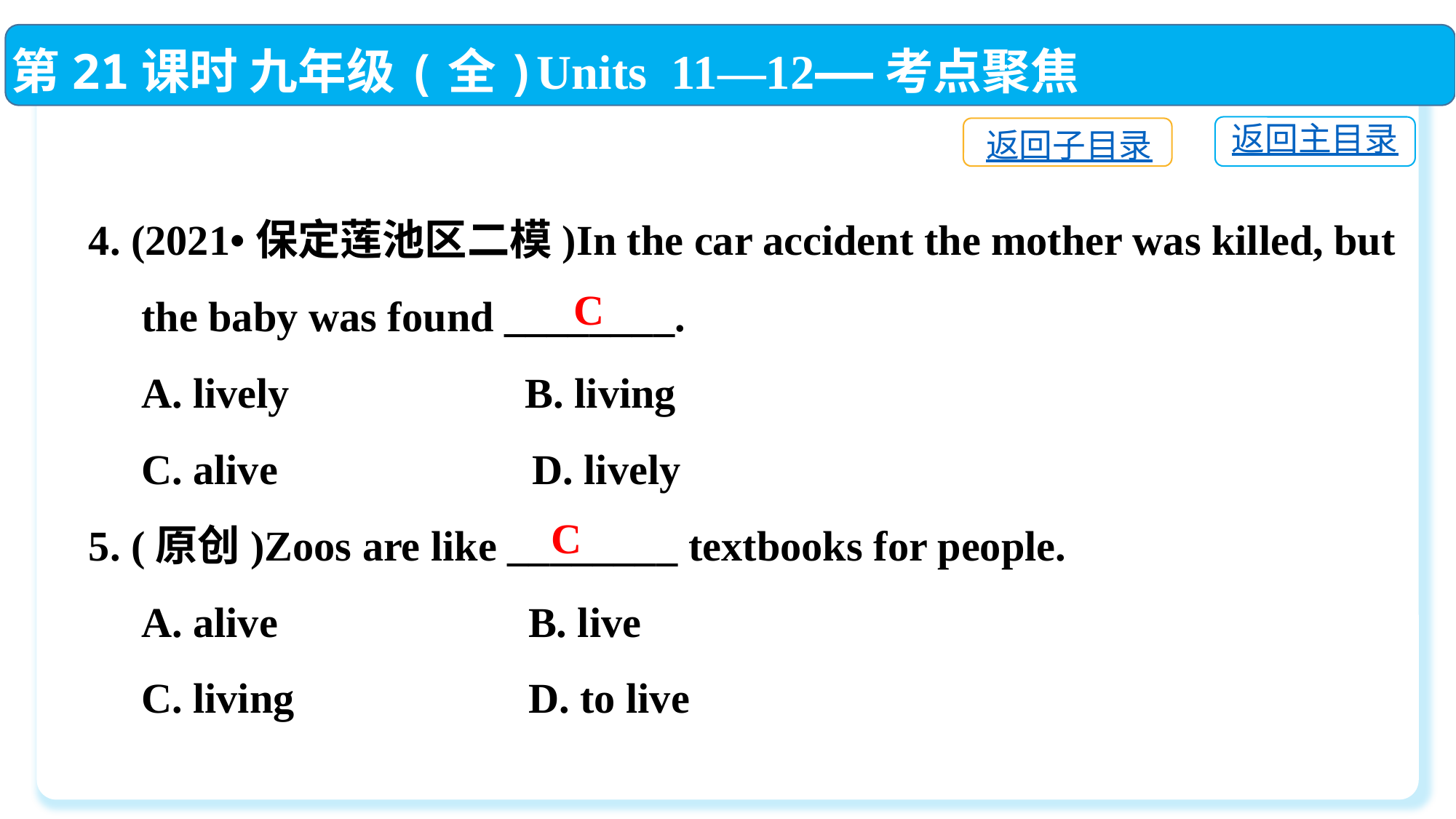

第21课时 九年级(全)Units  11—12——考点聚焦

返回主目录

返回子目录
4. (2021•保定莲池区二模)In the car accident the mother was killed, but
     the baby was found ________.
     A. lively　　　 	B. living
     C. alive　　 	           D. lively
5. (原创)Zoos are like ________ textbooks for people.
     A. alive	                     B. live
     C. living	                     D. to live

C
C